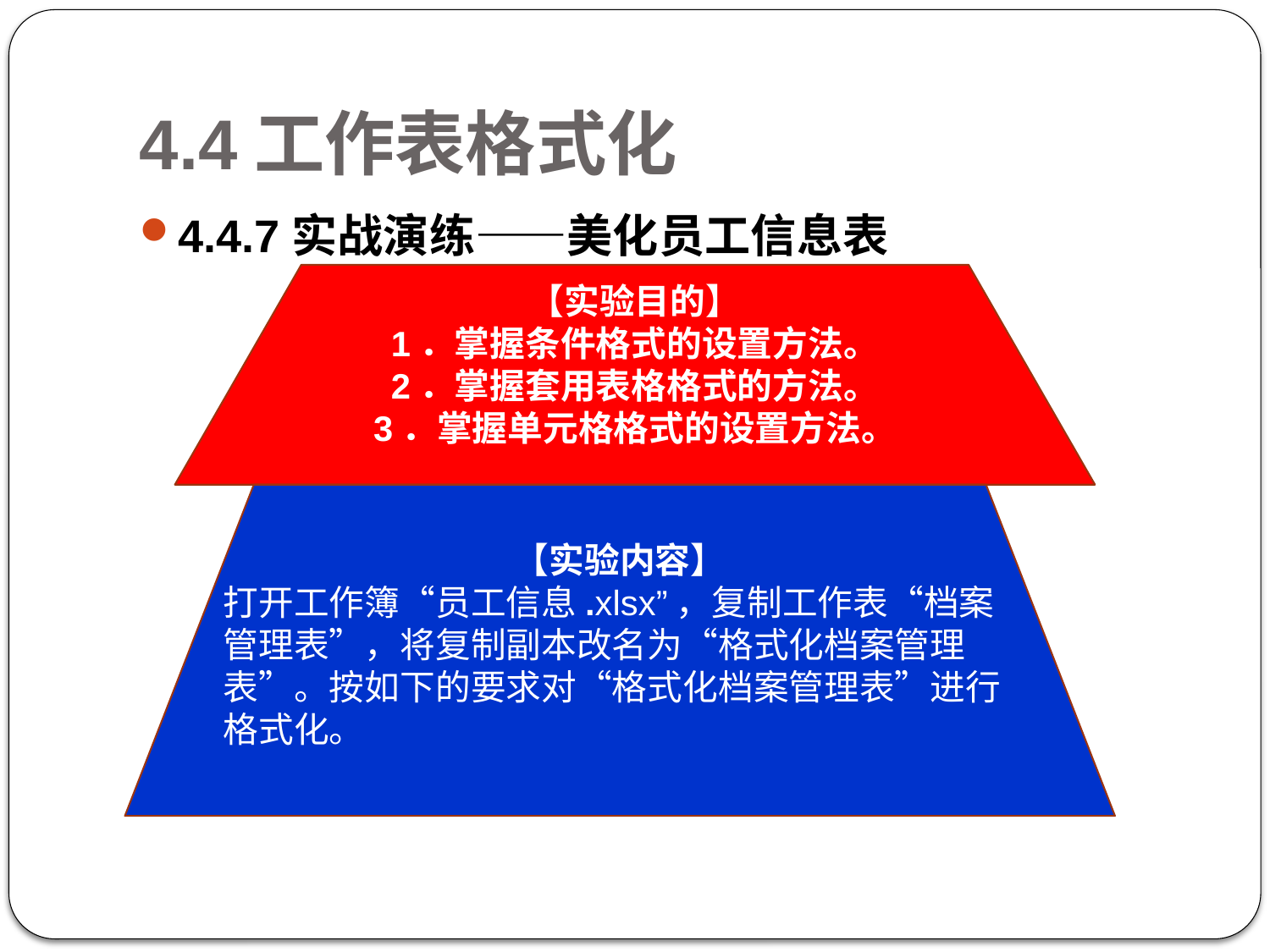

# 4.4工作表格式化
4.4.7实战演练——美化员工信息表

【实验目的】
1．掌握条件格式的设置方法。
2．掌握套用表格格式的方法。
3．掌握单元格格式的设置方法。

【实验内容】
打开工作簿“员工信息.xlsx”，复制工作表“档案管理表”，将复制副本改名为“格式化档案管理表”。按如下的要求对“格式化档案管理表”进行格式化。